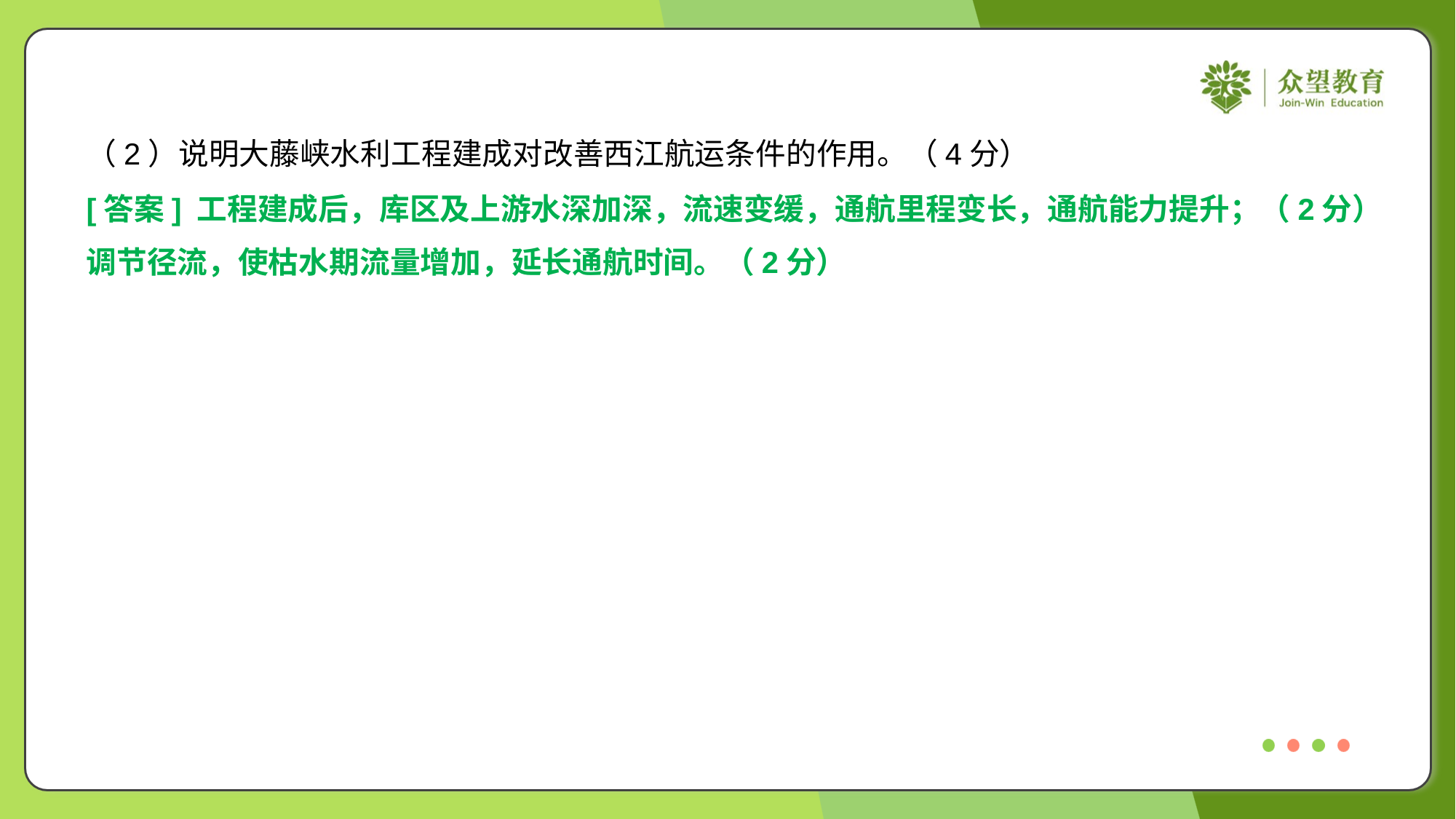

（2）说明大藤峡水利工程建成对改善西江航运条件的作用。（4分）
[答案] 工程建成后，库区及上游水深加深，流速变缓，通航里程变长，通航能力提升；（2分）
调节径流，使枯水期流量增加，延长通航时间。（2分）